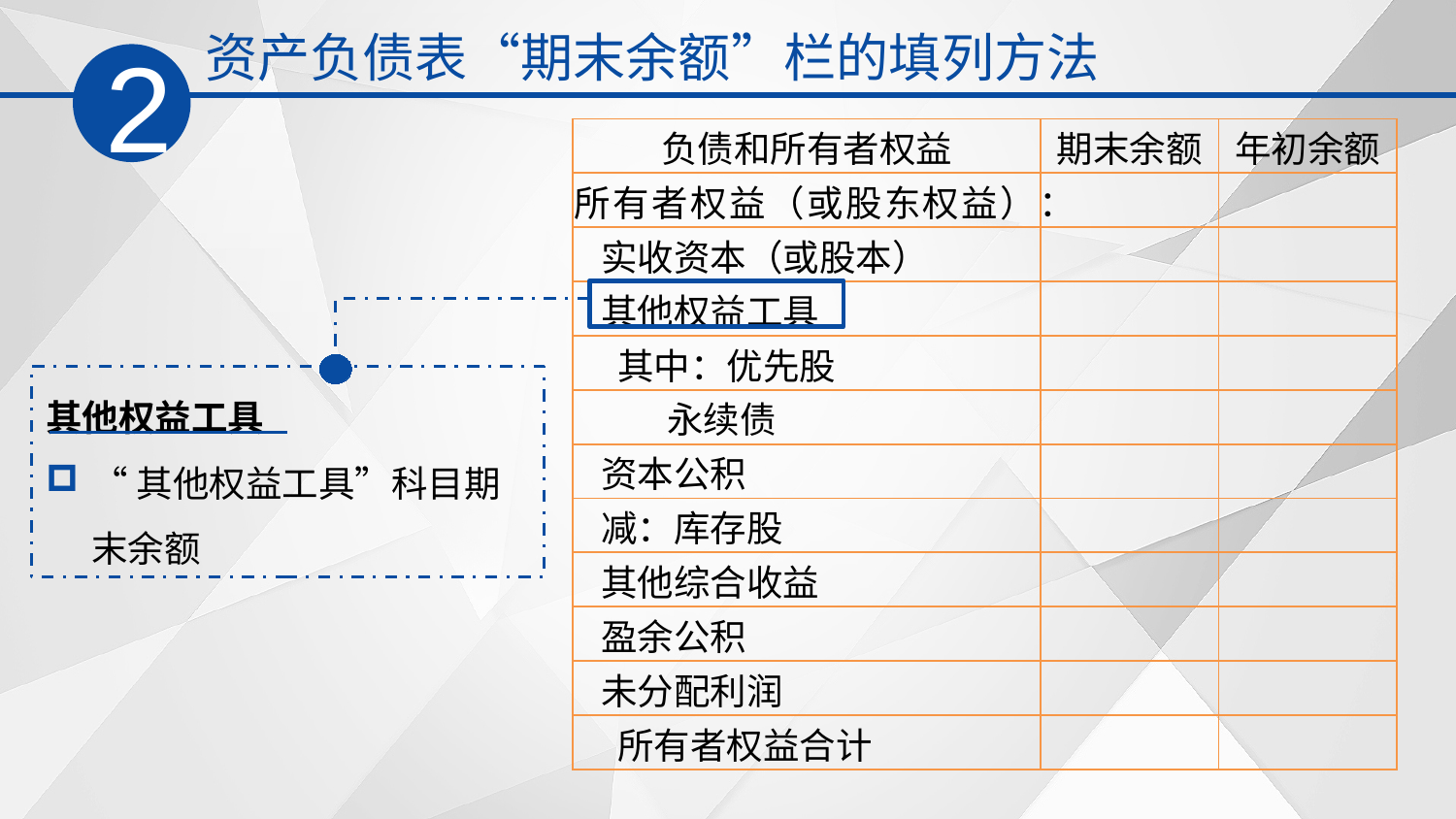

资产负债表“期末余额”栏的填列方法
2

| 负债和所有者权益 | 期末余额 | 年初余额 |
| --- | --- | --- |
| 所有者权益（或股东权益）： |  |  |
| 实收资本（或股本） |  |  |
| 其他权益工具 |  |  |
| 其中：优先股 |  |  |
| 永续债 |  |  |
| 资本公积 |  |  |
| 减：库存股 |  |  |
| 其他综合收益 |  |  |
| 盈余公积 |  |  |
| 未分配利润 |  |  |
| 所有者权益合计 |  |  |

其他权益工具
“其他权益工具”科目期末余额